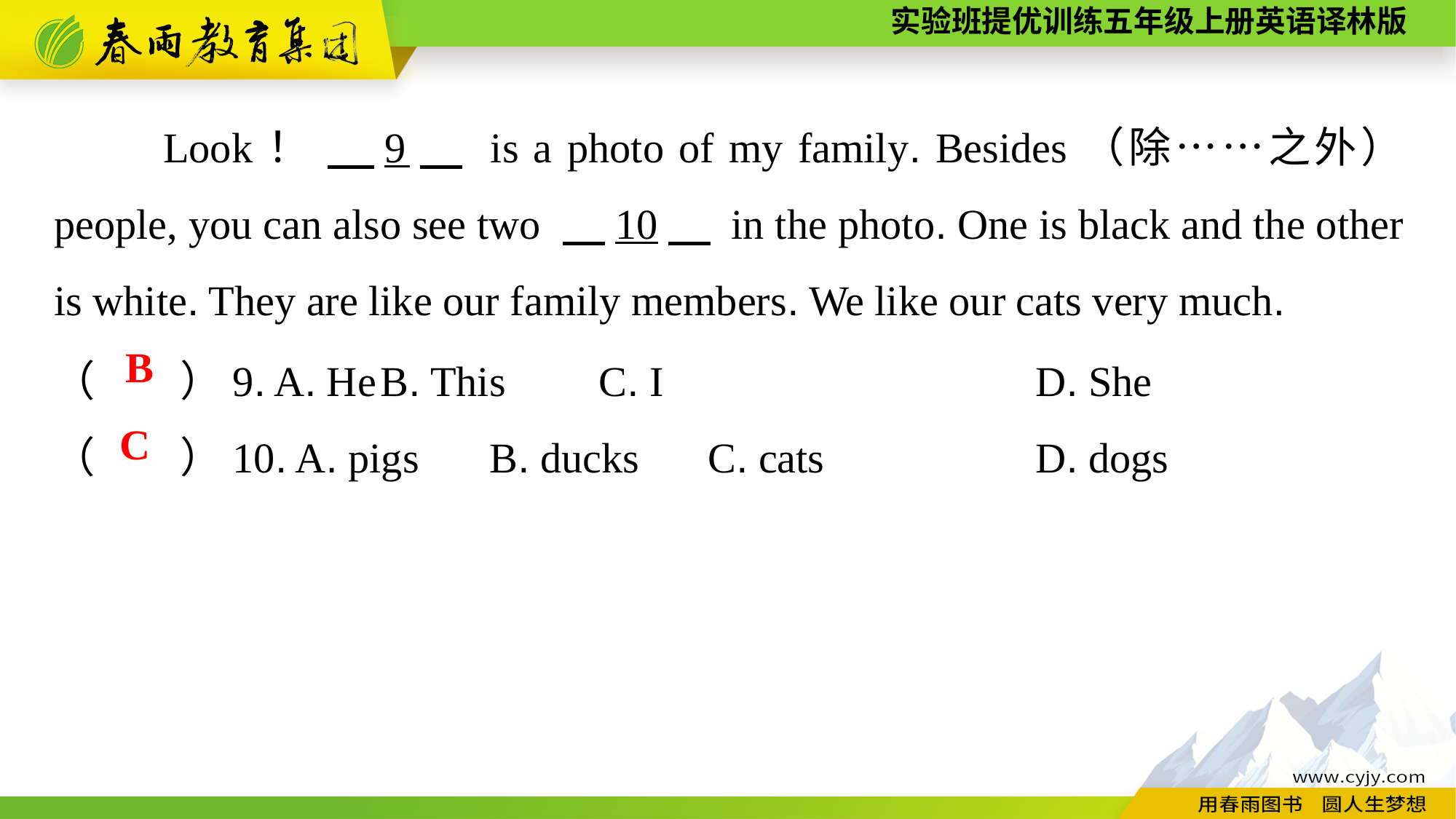

Look！ 　9　 is a photo of my family. Besides（除……之外） people, you can also see two 　10　 in the photo. One is black and the other is white. They are like our family members. We like our cats very much.
（　　）9. A. He	B. This	C. I				D. She
（　　）10. A. pigs	B. ducks	C. cats		D. dogs
B
C